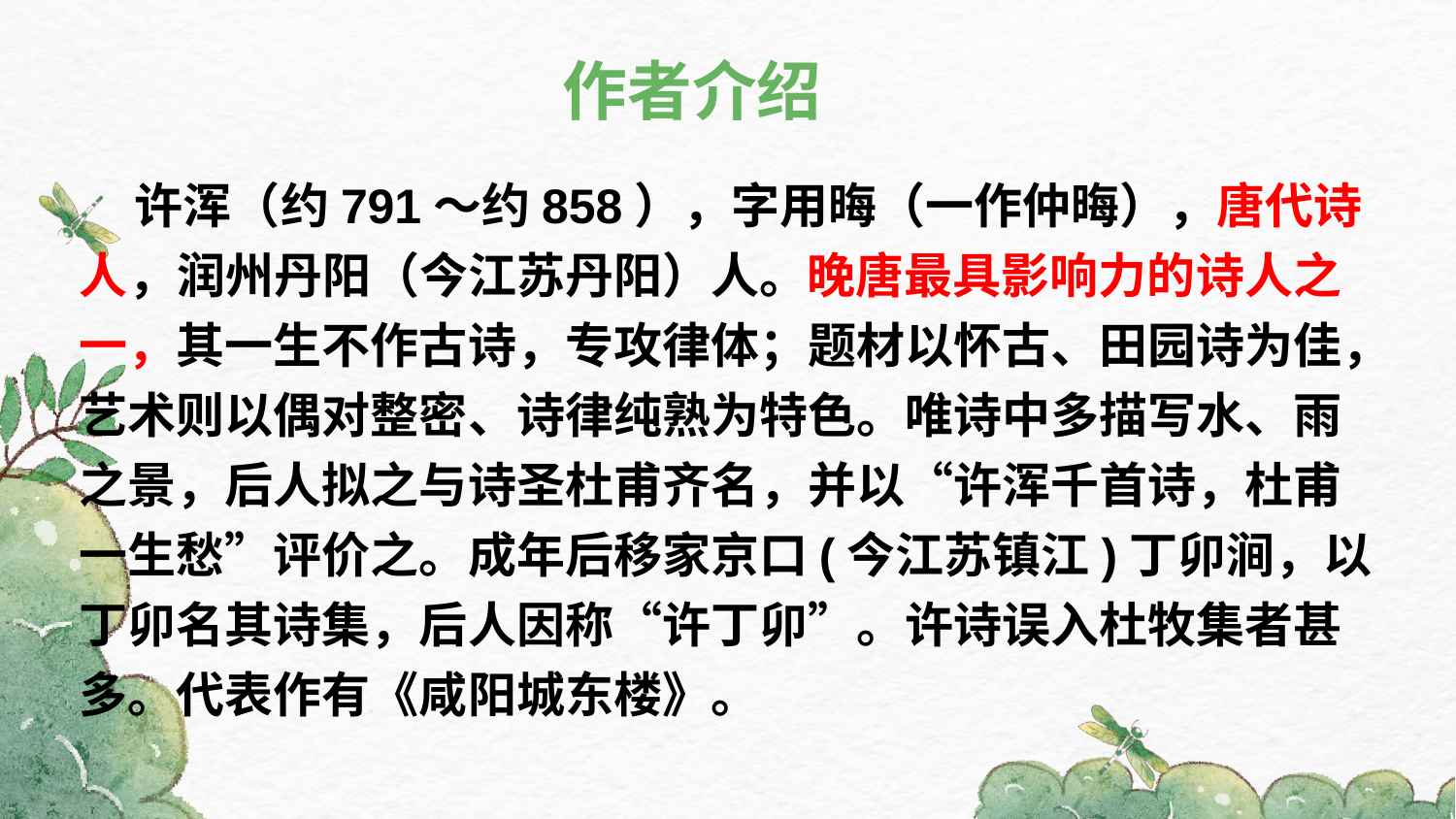

作者介绍
    许浑（约791～约858），字用晦（一作仲晦），唐代诗人，润州丹阳（今江苏丹阳）人。晚唐最具影响力的诗人之一，其一生不作古诗，专攻律体；题材以怀古、田园诗为佳，艺术则以偶对整密、诗律纯熟为特色。唯诗中多描写水、雨之景，后人拟之与诗圣杜甫齐名，并以“许浑千首诗，杜甫一生愁”评价之。成年后移家京口(今江苏镇江)丁卯涧，以丁卯名其诗集，后人因称“许丁卯”。许诗误入杜牧集者甚多。代表作有《咸阳城东楼》。